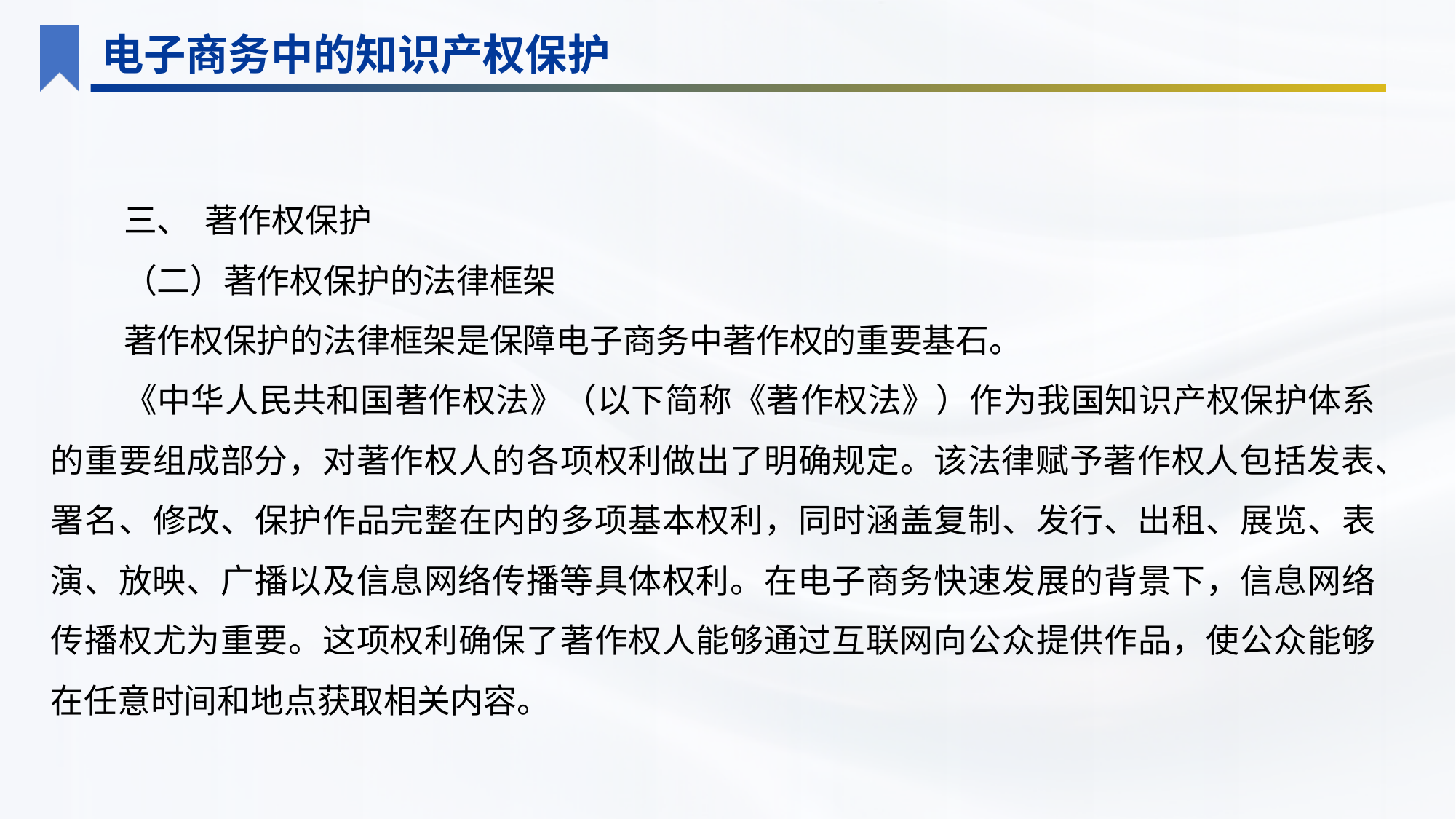

电子商务中的知识产权保护
三、  著作权保护
（二）著作权保护的法律框架
著作权保护的法律框架是保障电子商务中著作权的重要基石。
《中华人民共和国著作权法》（以下简称《著作权法》）作为我国知识产权保护体系的重要组成部分，对著作权人的各项权利做出了明确规定。该法律赋予著作权人包括发表、署名、修改、保护作品完整在内的多项基本权利，同时涵盖复制、发行、出租、展览、表演、放映、广播以及信息网络传播等具体权利。在电子商务快速发展的背景下，信息网络传播权尤为重要。这项权利确保了著作权人能够通过互联网向公众提供作品，使公众能够在任意时间和地点获取相关内容。